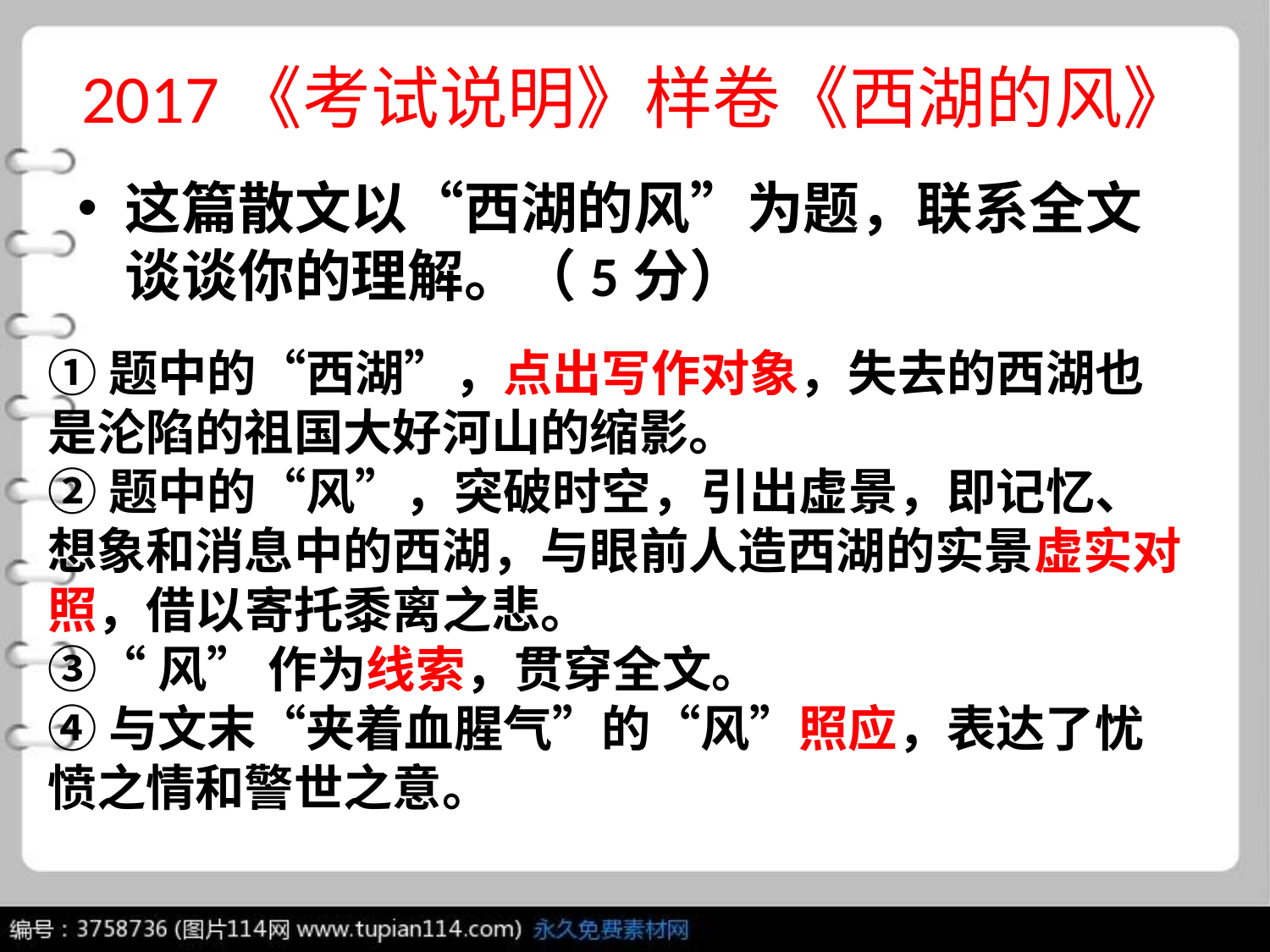

# 2017《考试说明》样卷《西湖的风》
这篇散文以“西湖的风”为题，联系全文谈谈你的理解。（5分）
①题中的“西湖”，点出写作对象，失去的西湖也是沦陷的祖国大好河山的缩影。
②题中的“风”，突破时空，引出虚景，即记忆、想象和消息中的西湖，与眼前人造西湖的实景虚实对照，借以寄托黍离之悲。
③“风” 作为线索，贯穿全文。
④与文末“夹着血腥气”的“风”照应，表达了忧愤之情和警世之意。